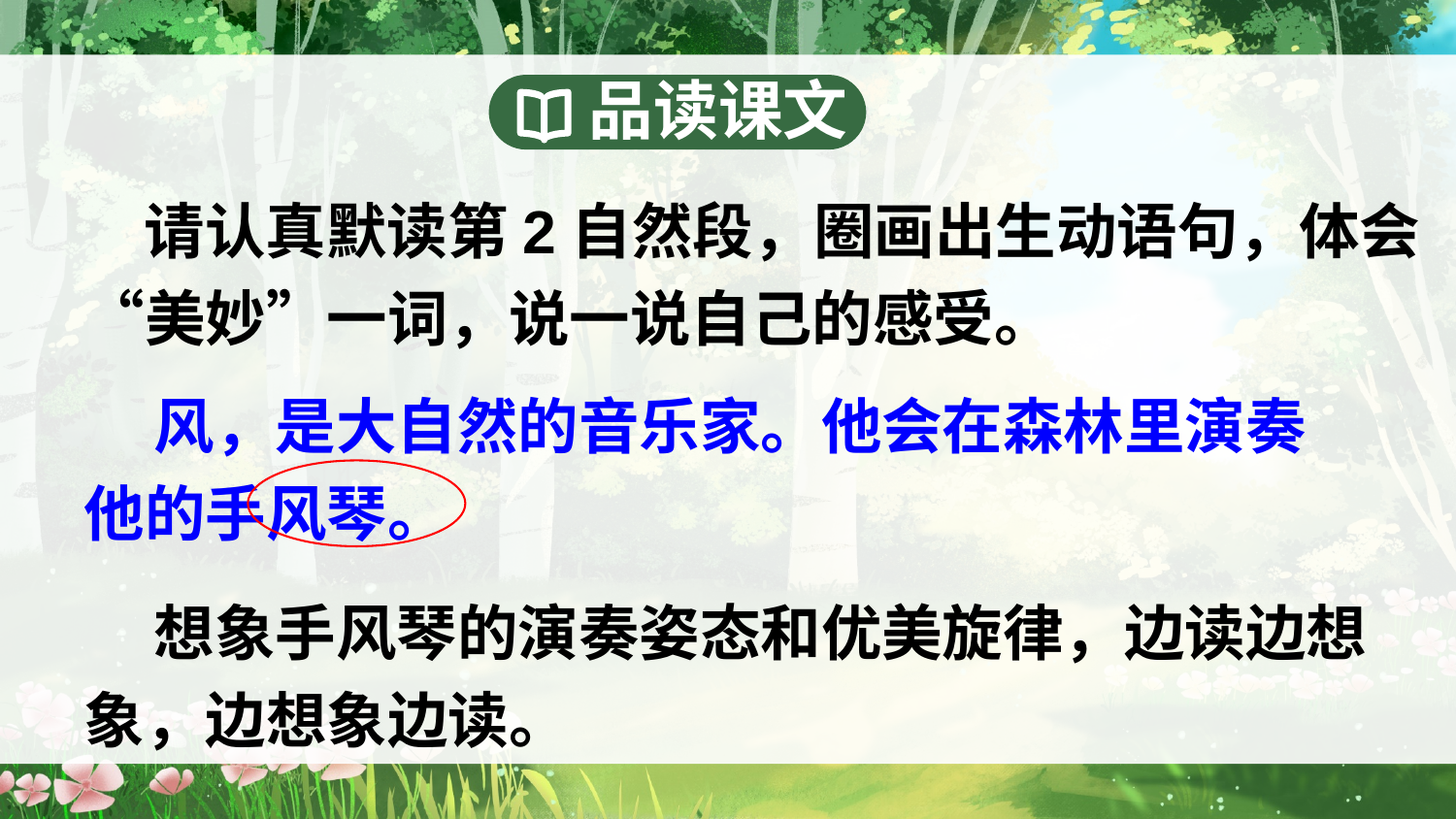

品读课文

    请认真默读第2自然段，圈画出生动语句，体会“美妙”一词，说一说自己的感受。
    风，是大自然的音乐家。他会在森林里演奏他的手风琴。

    想象手风琴的演奏姿态和优美旋律，边读边想象，边想象边读。